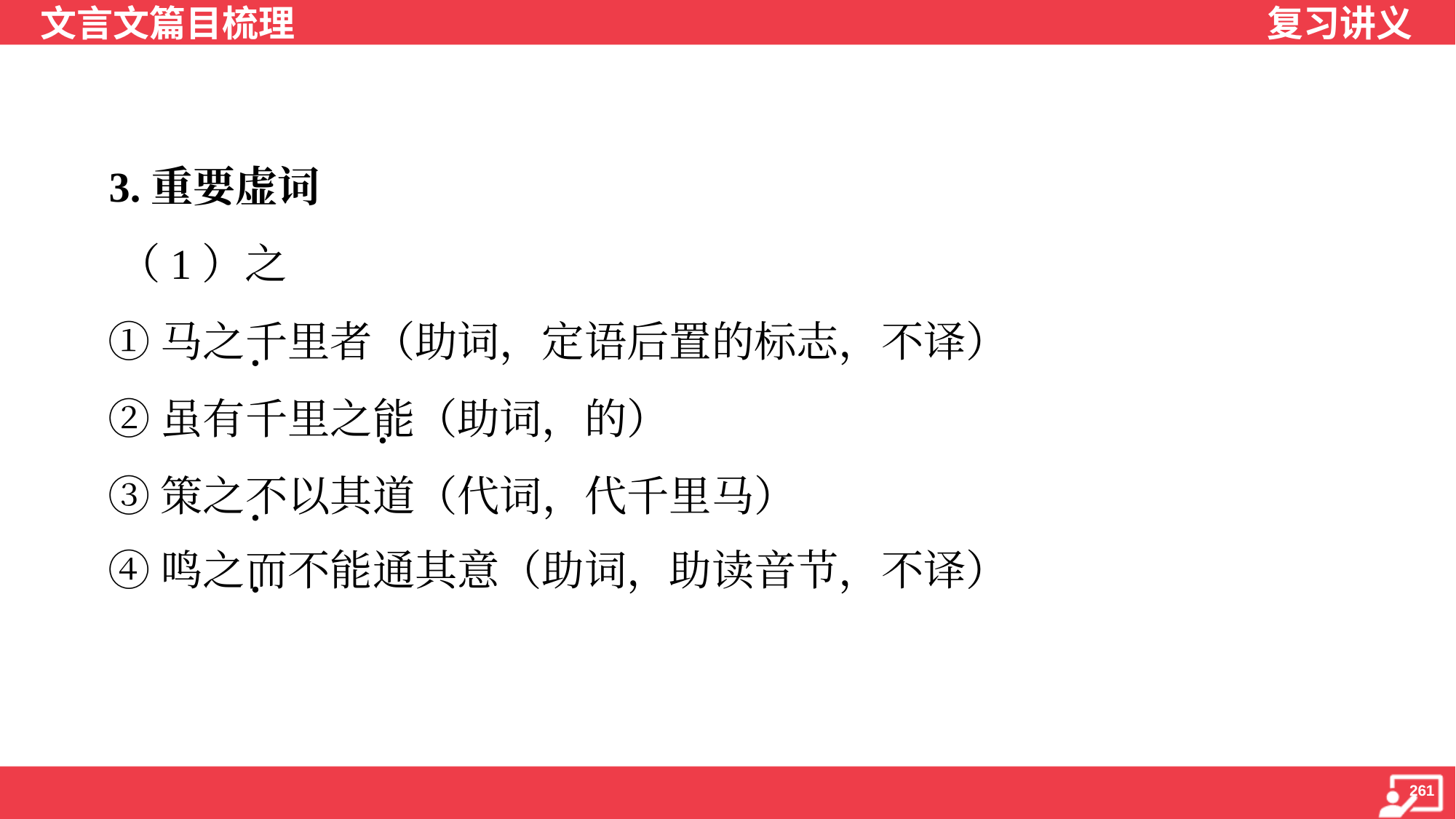

3.重要虚词
    （1）之
    ①马之千里者（助词，定语后置的标志，不译）
    ②虽有千里之能（助词，的）
    ③策之不以其道（代词，代千里马）
    ④鸣之而不能通其意（助词，助读音节，不译）